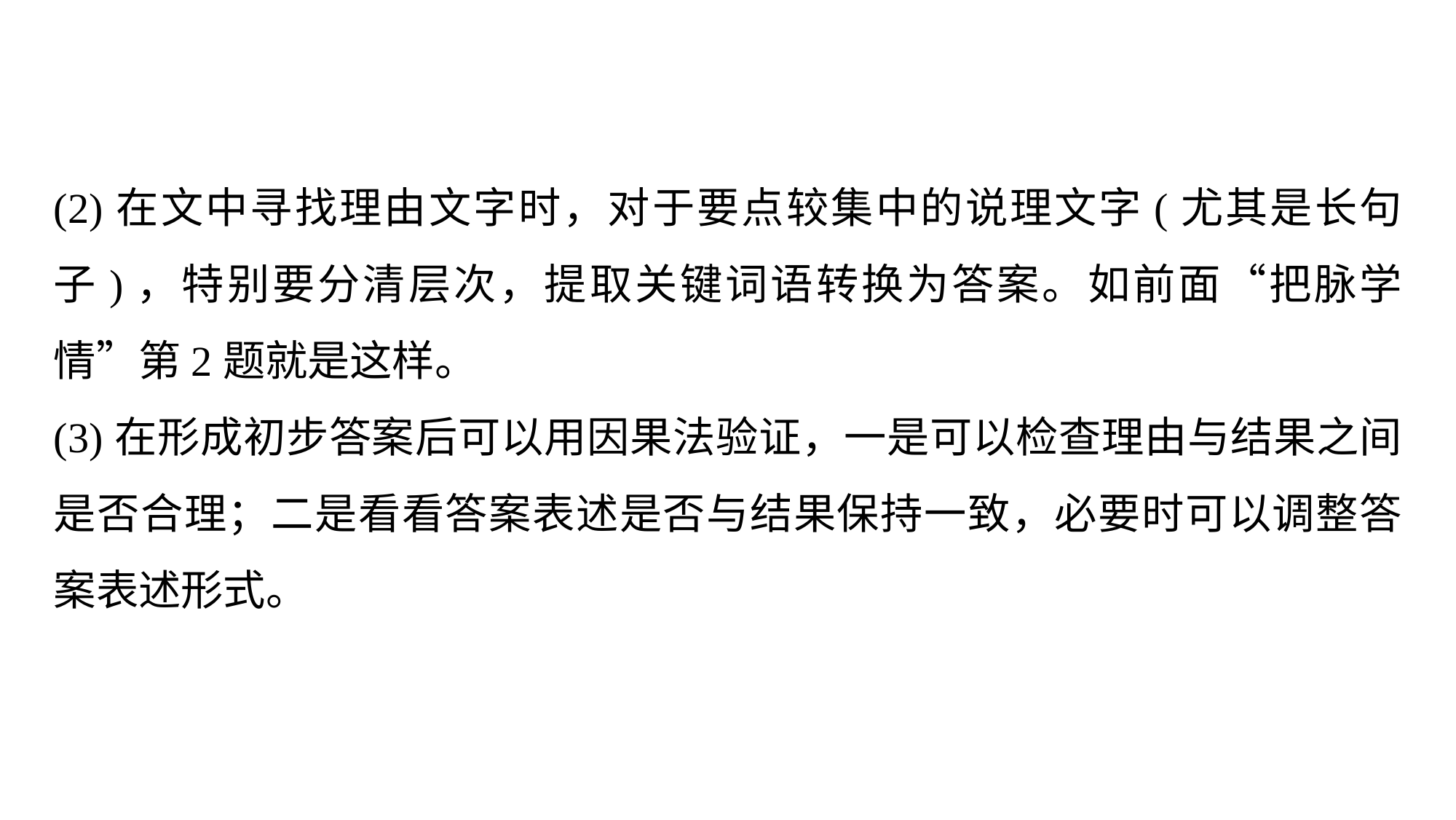

(2)在文中寻找理由文字时，对于要点较集中的说理文字(尤其是长句子)，特别要分清层次，提取关键词语转换为答案。如前面“把脉学情”第2题就是这样。
(3)在形成初步答案后可以用因果法验证，一是可以检查理由与结果之间是否合理；二是看看答案表述是否与结果保持一致，必要时可以调整答案表述形式。